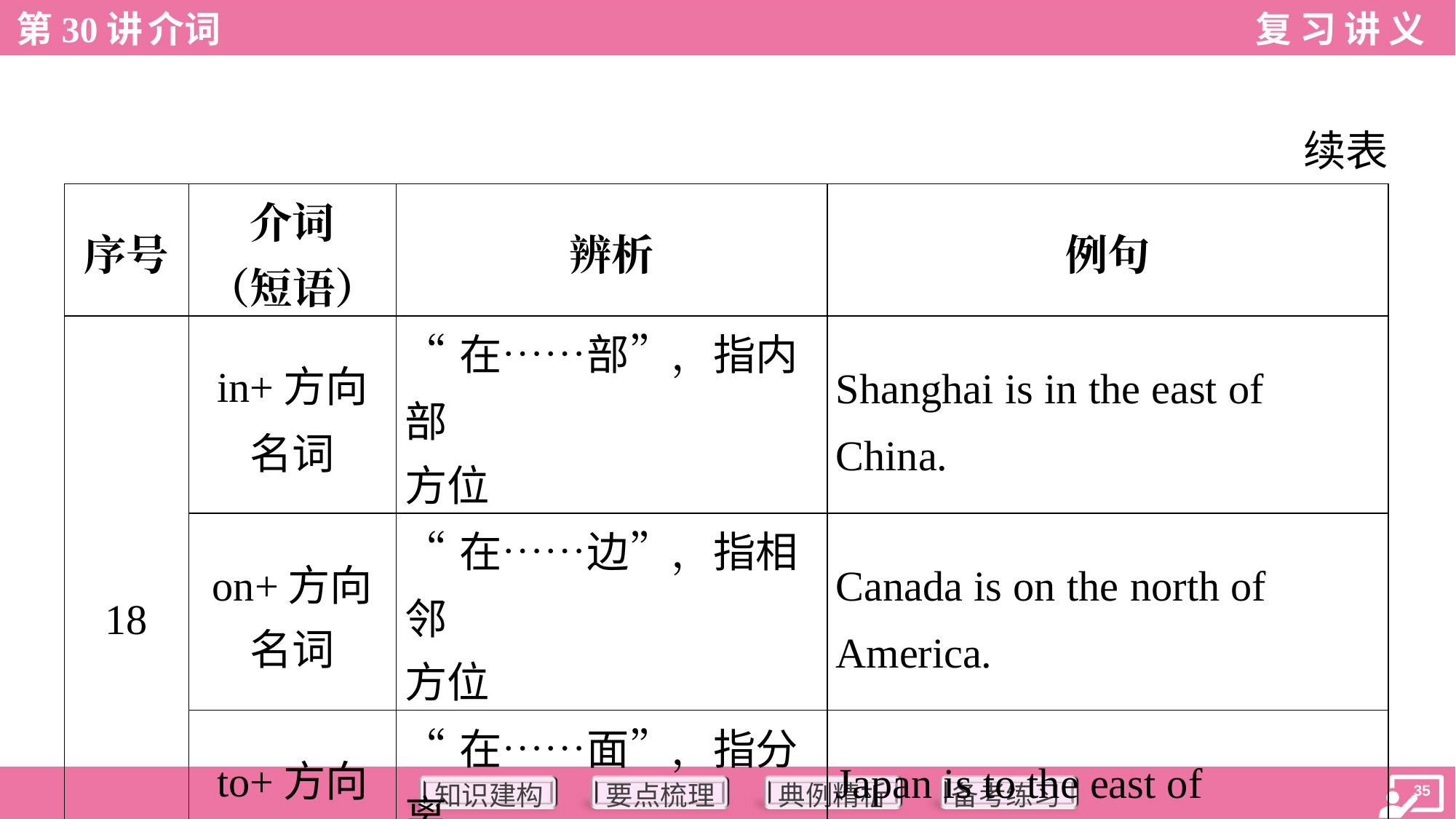

续表
| 序号 | 介词 （短语） | 辨析 | 例句 |
| --- | --- | --- | --- |
| 18 | in+方向 名词 | “在……部”，指内部 方位 | Shanghai is in the east of China. |
|  | on+方向 名词 | “在……边”，指相邻 方位 | Canada is on the north of America. |
|  | to+方向 名词 | “在……面”，指分离 方位 | Japan is to the east of China. |